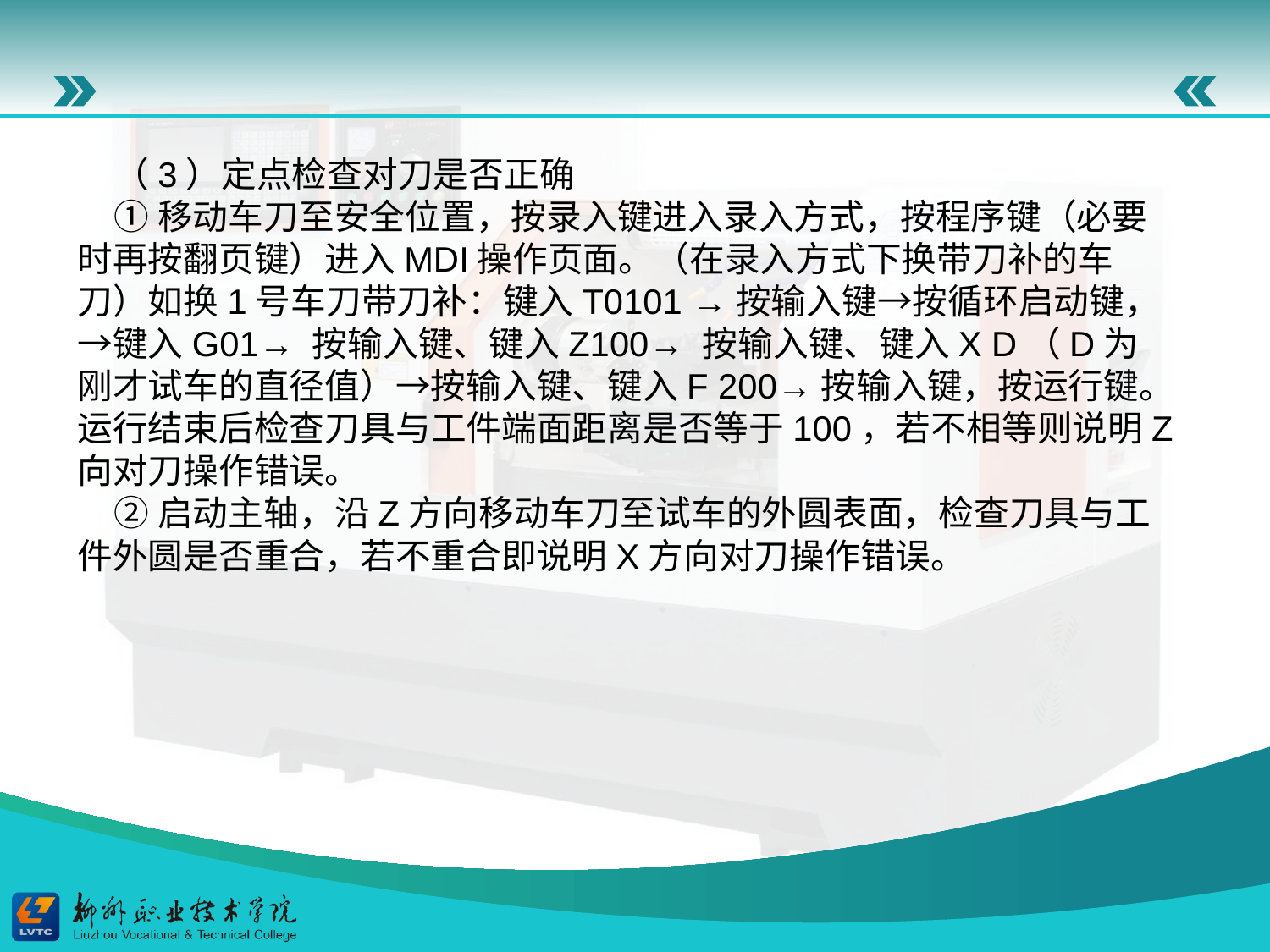

（3）定点检查对刀是否正确
①移动车刀至安全位置，按录入键进入录入方式，按程序键（必要时再按翻页键）进入MDI操作页面。（在录入方式下换带刀补的车刀）如换1号车刀带刀补：键入T0101 →按输入键→按循环启动键，→键入G01→ 按输入键、键入Z100→ 按输入键、键入X D（D为刚才试车的直径值）→按输入键、键入F 200→按输入键，按运行键。运行结束后检查刀具与工件端面距离是否等于100，若不相等则说明Z向对刀操作错误。
②启动主轴，沿Z方向移动车刀至试车的外圆表面，检查刀具与工件外圆是否重合，若不重合即说明X方向对刀操作错误。